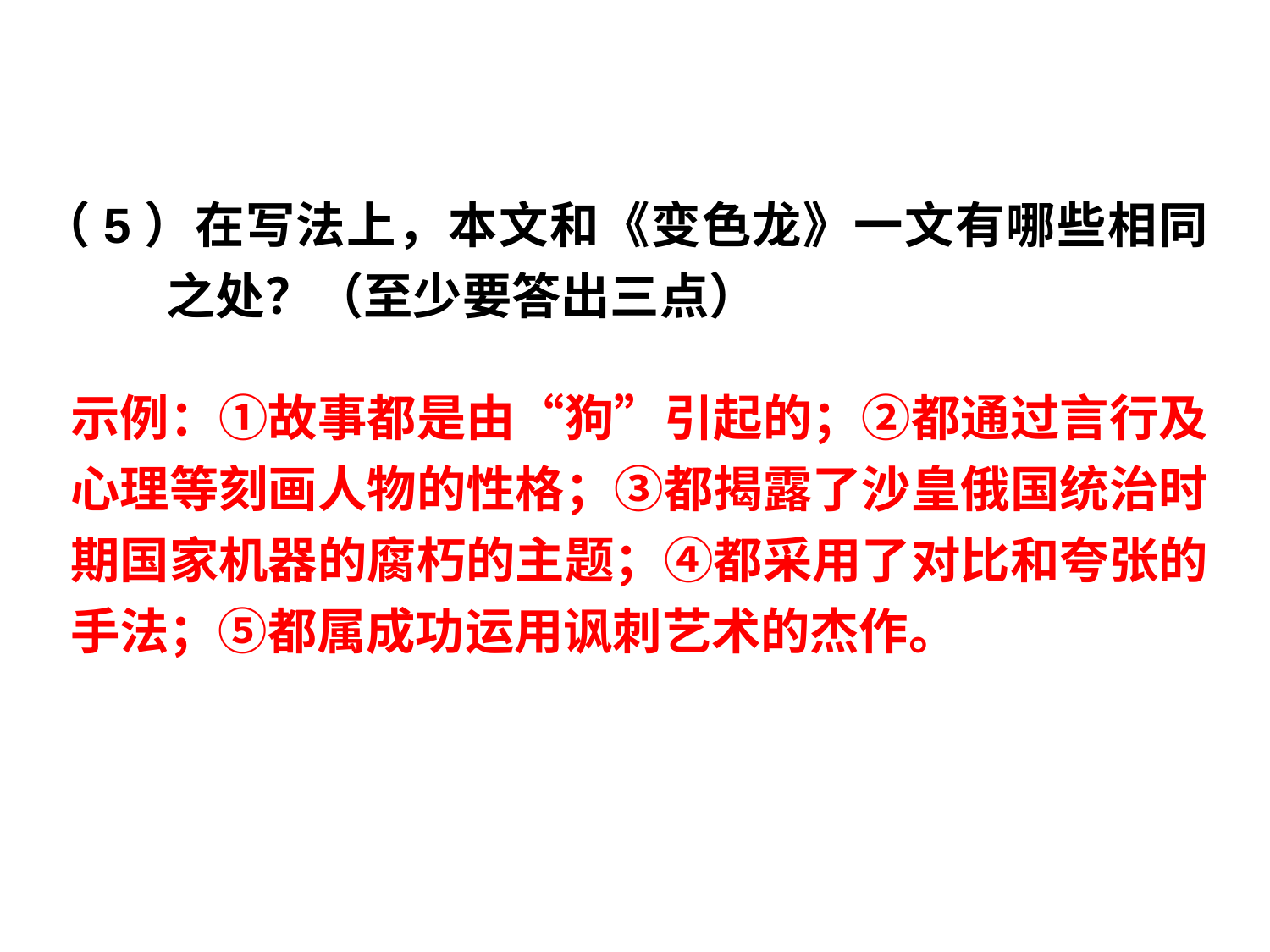

（5）在写法上，本文和《变色龙》一文有哪些相同之处？（至少要答出三点）
示例：①故事都是由“狗”引起的；②都通过言行及心理等刻画人物的性格；③都揭露了沙皇俄国统治时期国家机器的腐朽的主题；④都采用了对比和夸张的手法；⑤都属成功运用讽刺艺术的杰作。